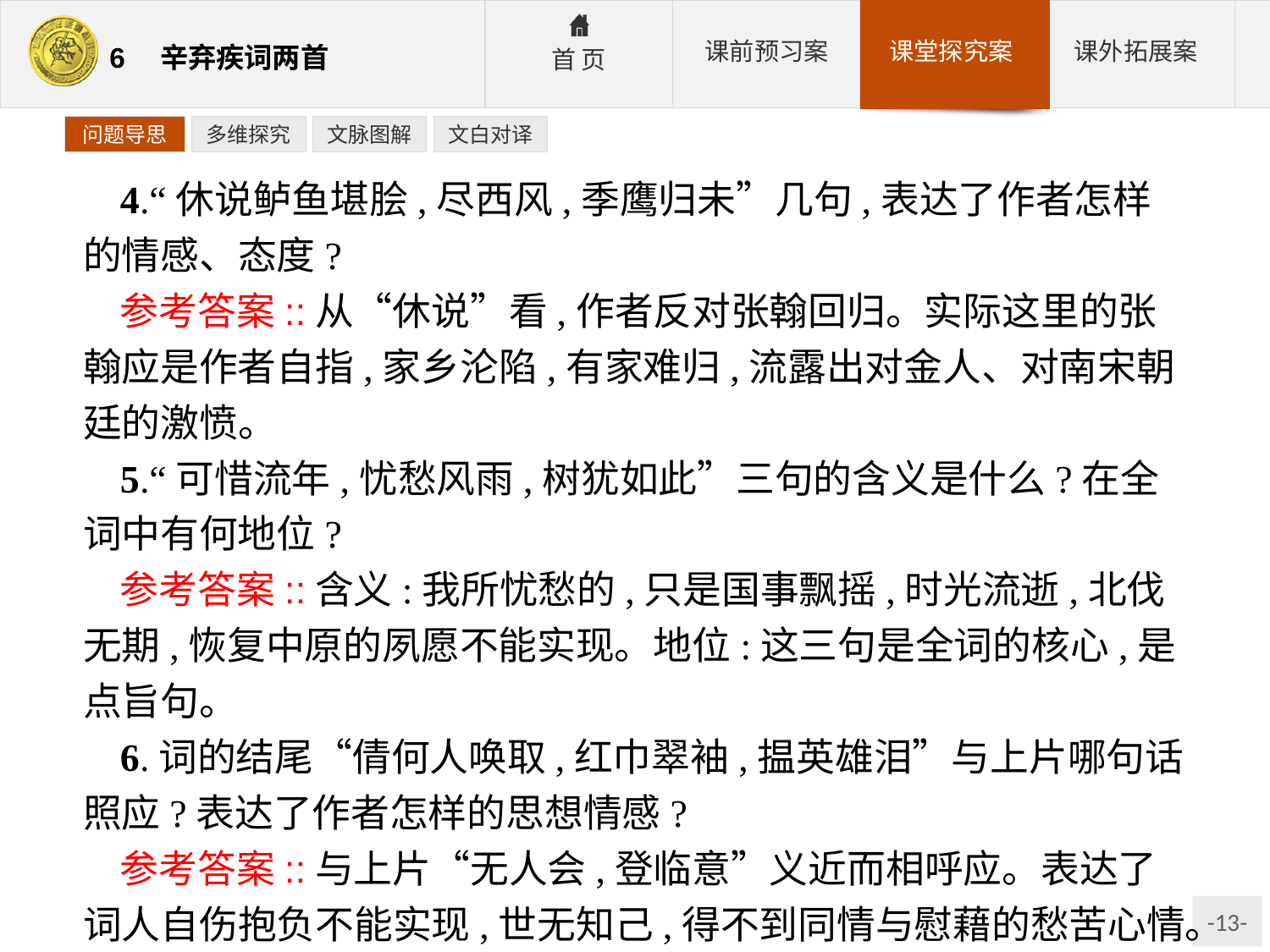

问题导思
多维探究
文脉图解
文白对译
4.“休说鲈鱼堪脍,尽西风,季鹰归未”几句,表达了作者怎样的情感、态度?
参考答案::从“休说”看,作者反对张翰回归。实际这里的张翰应是作者自指,家乡沦陷,有家难归,流露出对金人、对南宋朝廷的激愤。
5.“可惜流年,忧愁风雨,树犹如此”三句的含义是什么?在全词中有何地位?
参考答案::含义:我所忧愁的,只是国事飘摇,时光流逝,北伐无期,恢复中原的夙愿不能实现。地位:这三句是全词的核心,是点旨句。
6.词的结尾“倩何人唤取,红巾翠袖,揾英雄泪”与上片哪句话照应?表达了作者怎样的思想情感?
参考答案::与上片“无人会,登临意”义近而相呼应。表达了词人自伤抱负不能实现,世无知己,得不到同情与慰藉的愁苦心情。